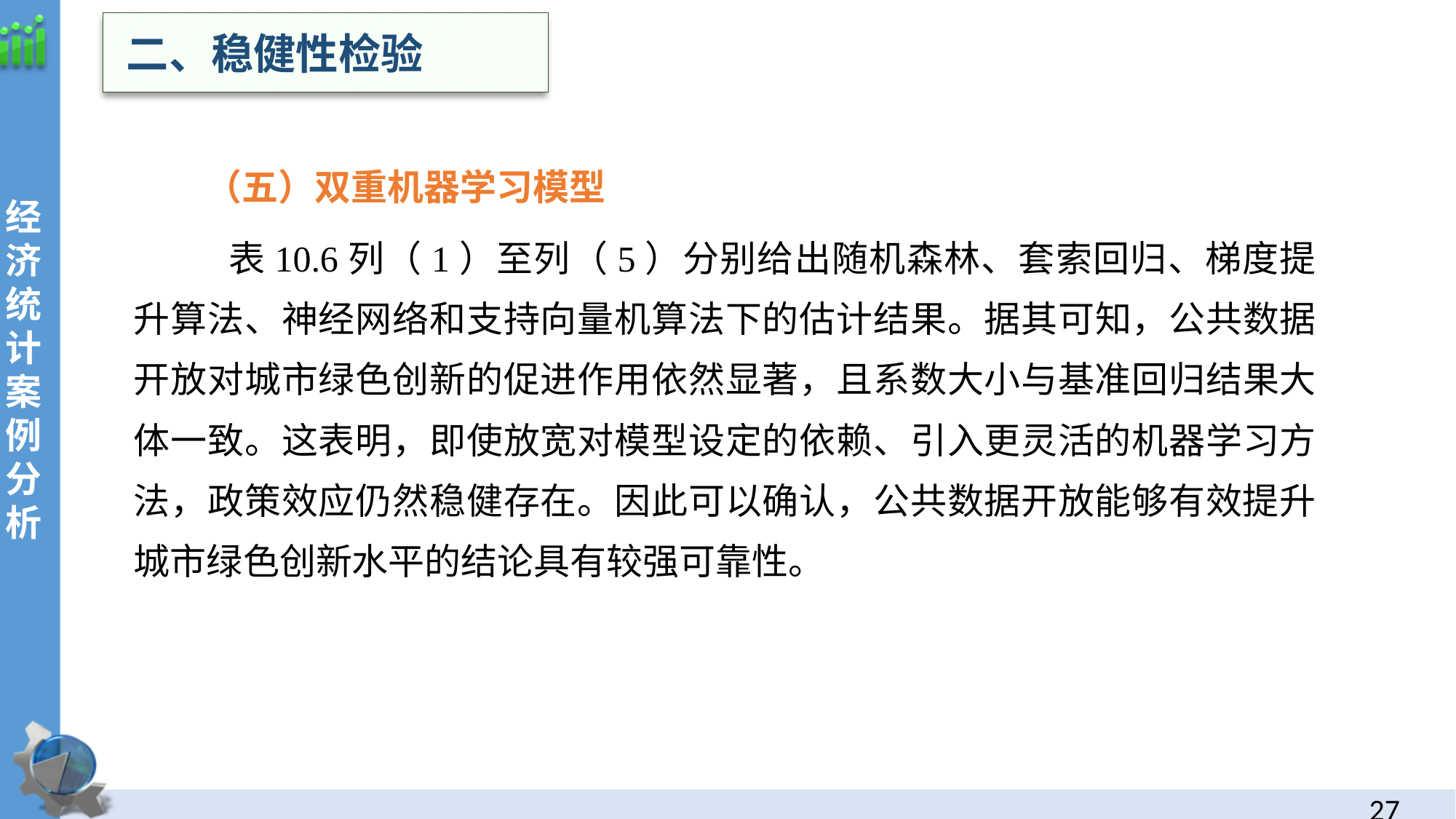

二、稳健性检验
经
济统计案例分析
    （五）双重机器学习模型
      表10.6列（1）至列（5）分别给出随机森林、套索回归、梯度提升算法、神经网络和支持向量机算法下的估计结果。据其可知，公共数据开放对城市绿色创新的促进作用依然显著，且系数大小与基准回归结果大体一致。这表明，即使放宽对模型设定的依赖、引入更灵活的机器学习方法，政策效应仍然稳健存在。因此可以确认，公共数据开放能够有效提升城市绿色创新水平的结论具有较强可靠性。
27